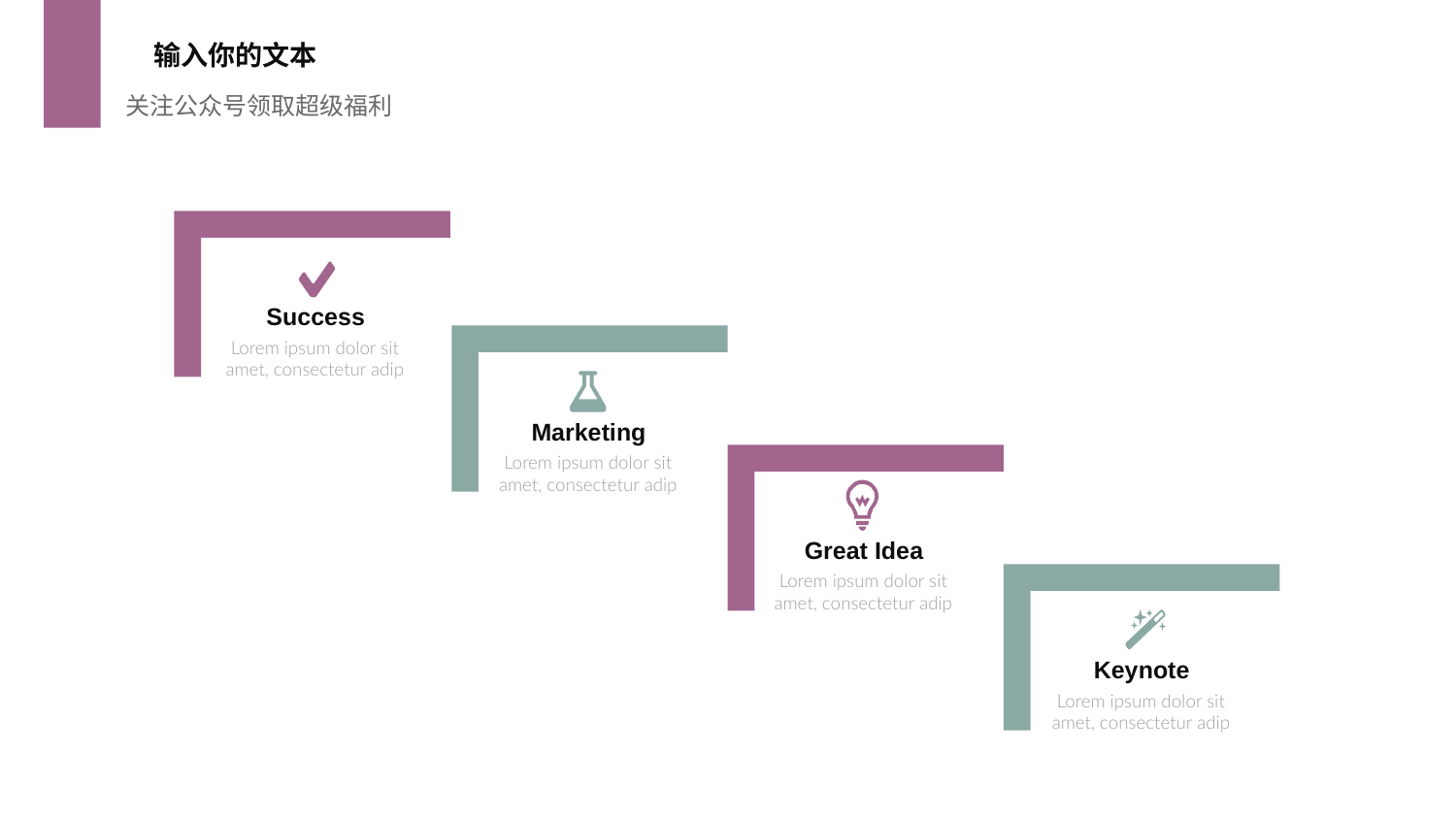

输入你的文本
关注公众号领取超级福利

Success
Lorem ipsum dolor sit amet, consectetur adip

Marketing
Lorem ipsum dolor sit amet, consectetur adip

Great Idea
Lorem ipsum dolor sit amet, consectetur adip

Keynote
Lorem ipsum dolor sit amet, consectetur adip